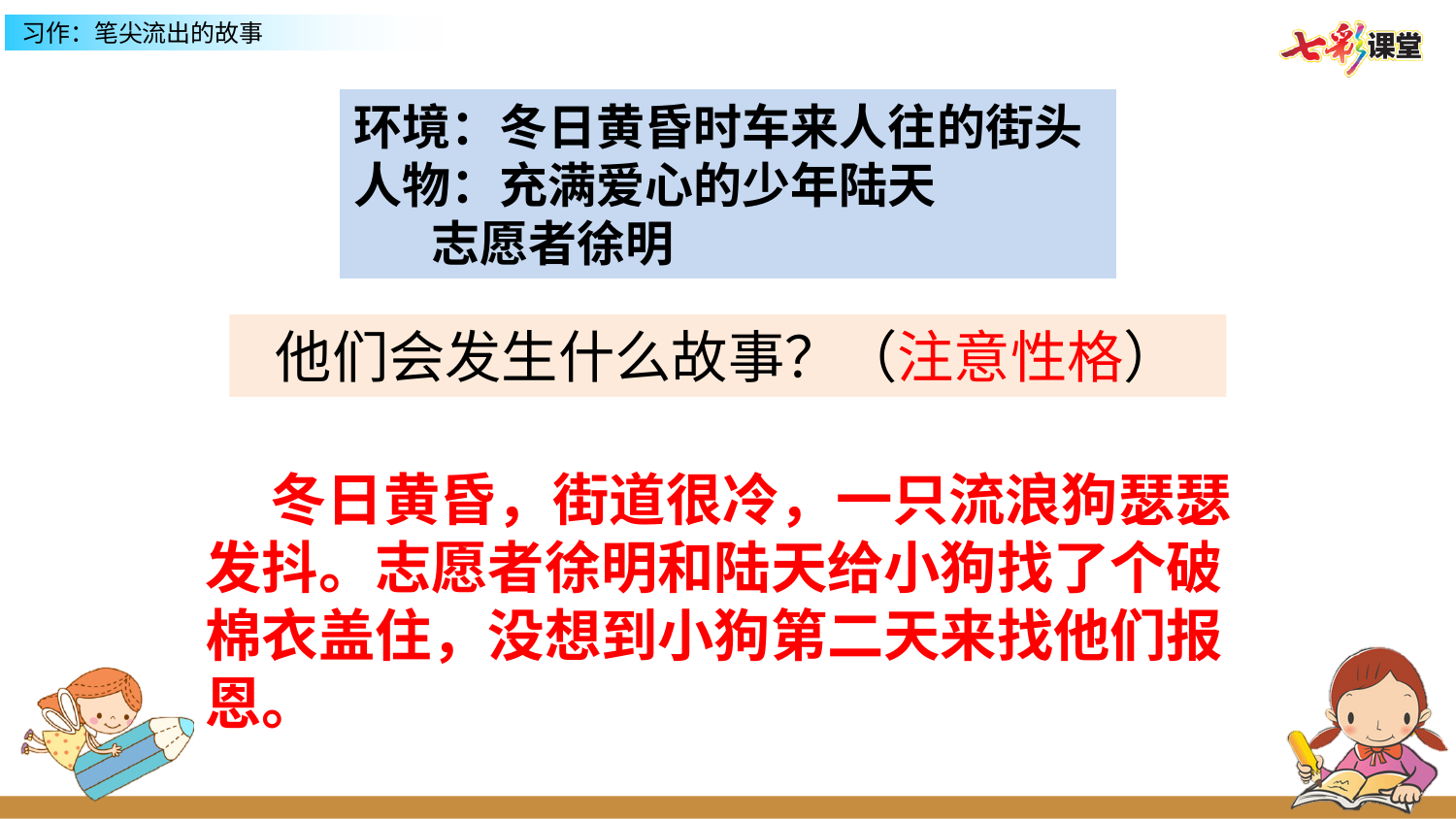

环境：冬日黄昏时车来人往的街头
人物：充满爱心的少年陆天
      志愿者徐明
他们会发生什么故事？（注意性格）
    冬日黄昏，街道很冷，一只流浪狗瑟瑟发抖。志愿者徐明和陆天给小狗找了个破棉衣盖住，没想到小狗第二天来找他们报恩。